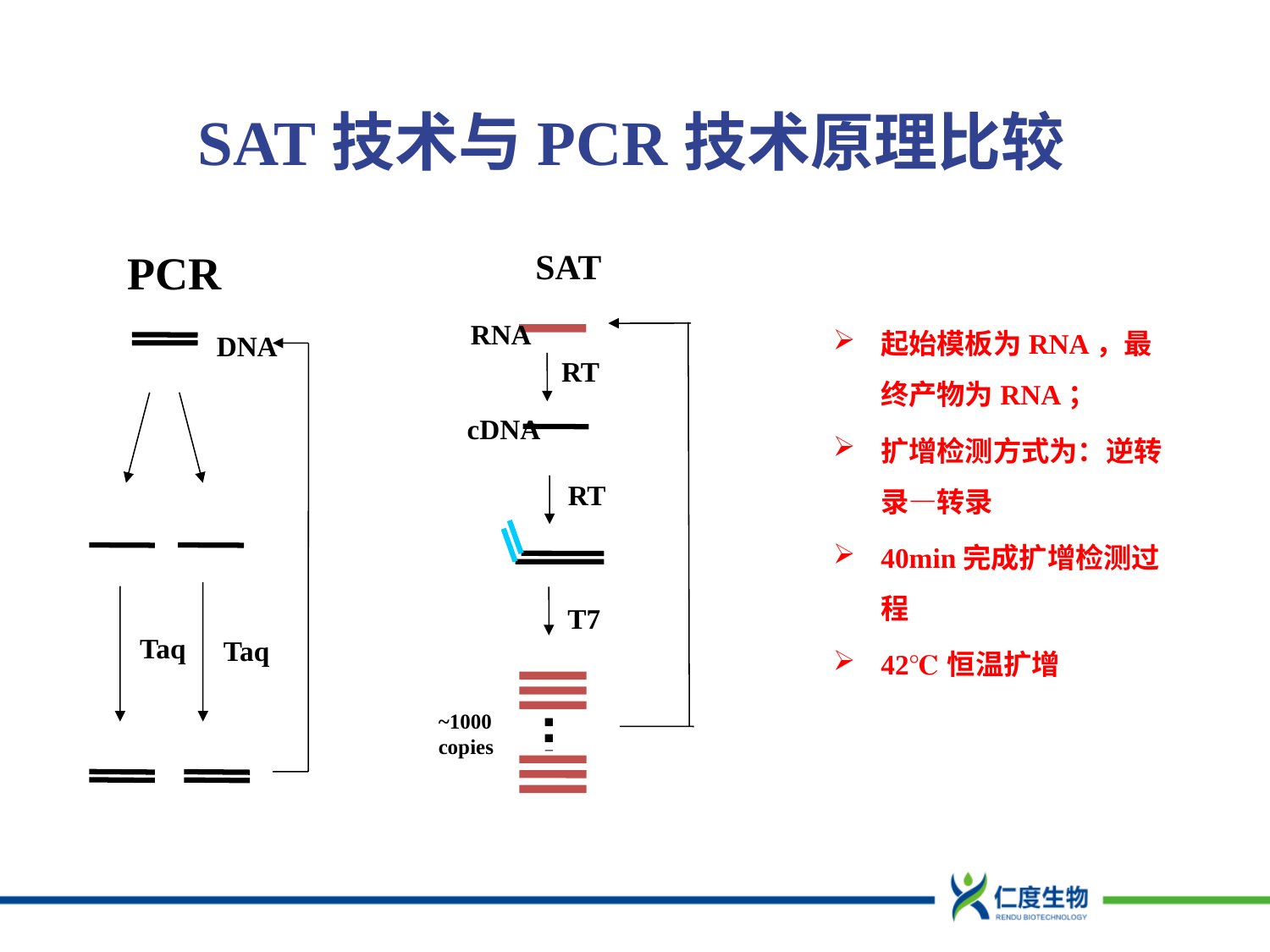

SAT技术与PCR技术原理比较

SAT
RNA

DNA

RT

cDNA

RT

T7
Taq
Taq

~1000 copies

PCR
起始模板为RNA，最终产物为RNA；
扩增检测方式为：逆转录—转录
40min完成扩增检测过程
42℃恒温扩增